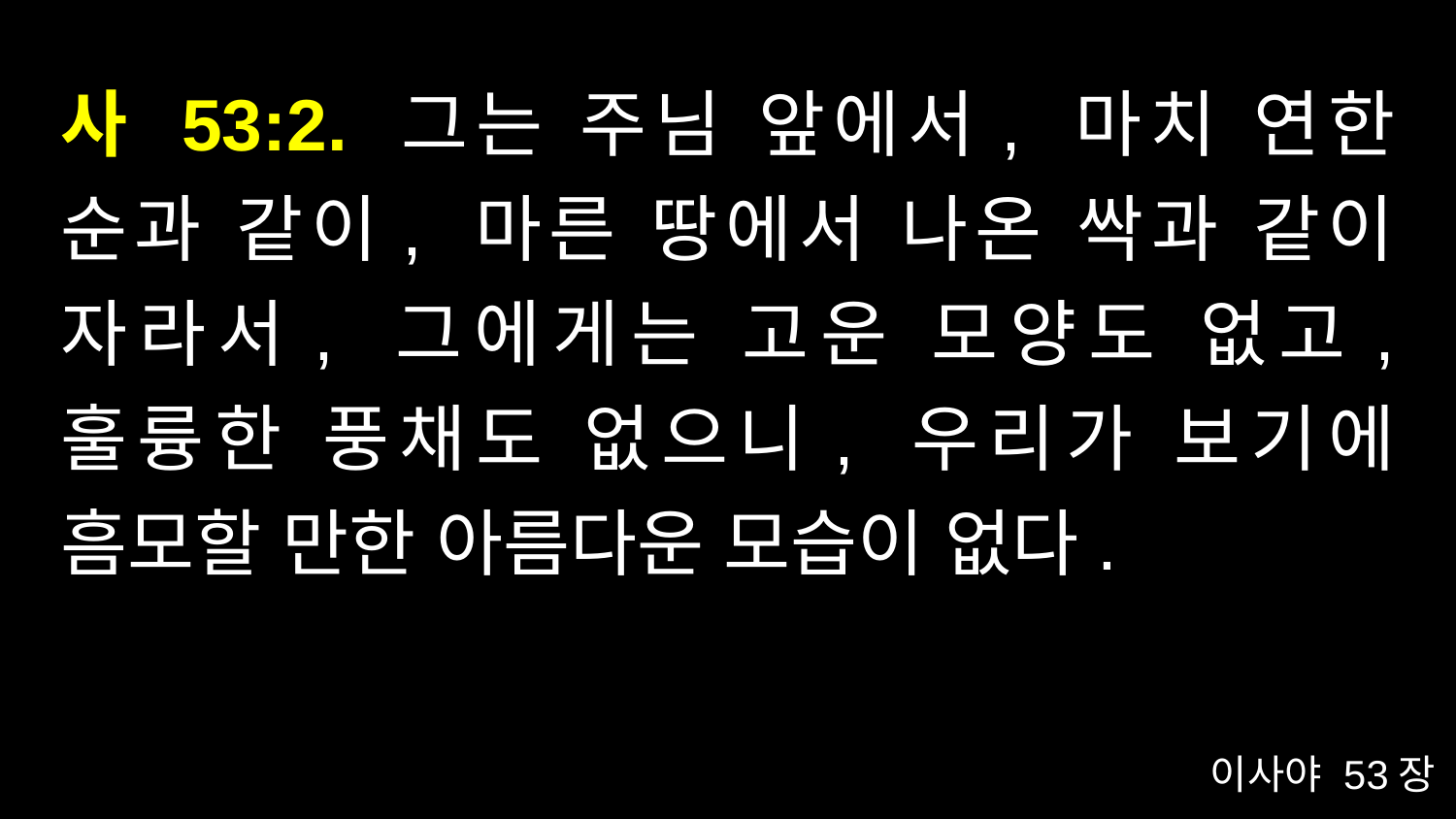

# 사 53:2. 그는 주님 앞에서, 마치 연한 순과 같이, 마른 땅에서 나온 싹과 같이 자라서, 그에게는 고운 모양도 없고, 훌륭한 풍채도 없으니, 우리가 보기에 흠모할 만한 아름다운 모습이 없다.
이사야 53장